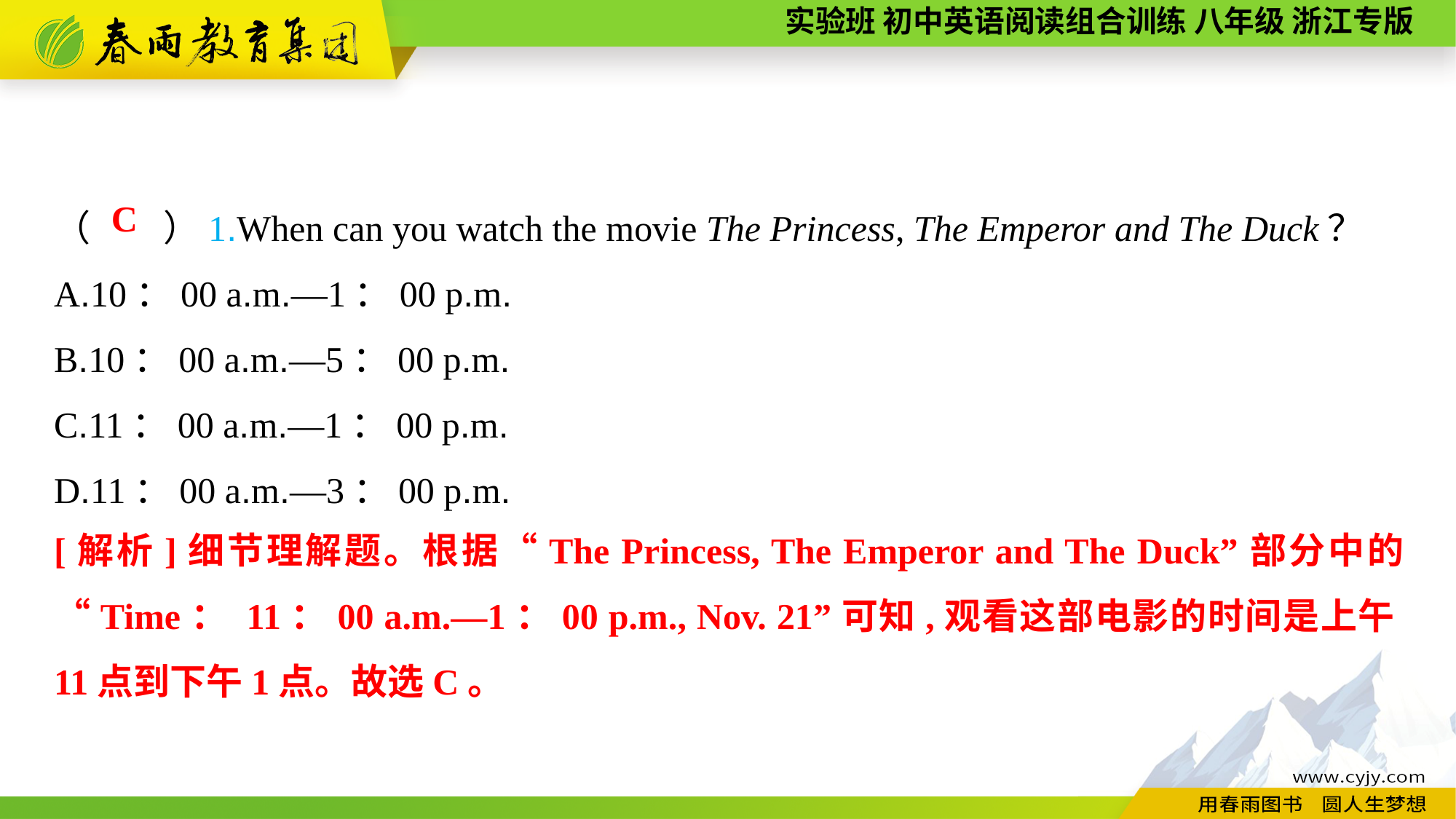

（　　）1.When can you watch the movie The Princess, The Emperor and The Duck？
A.10：00 a.m.—1：00 p.m.
B.10：00 a.m.—5：00 p.m.
C.11：00 a.m.—1：00 p.m.
D.11：00 a.m.—3：00 p.m.
C
[解析]细节理解题。根据“The Princess, The Emperor and The Duck”部分中的“Time： 11：00 a.m.—1：00 p.m., Nov. 21”可知,观看这部电影的时间是上午11点到下午1点。故选C。